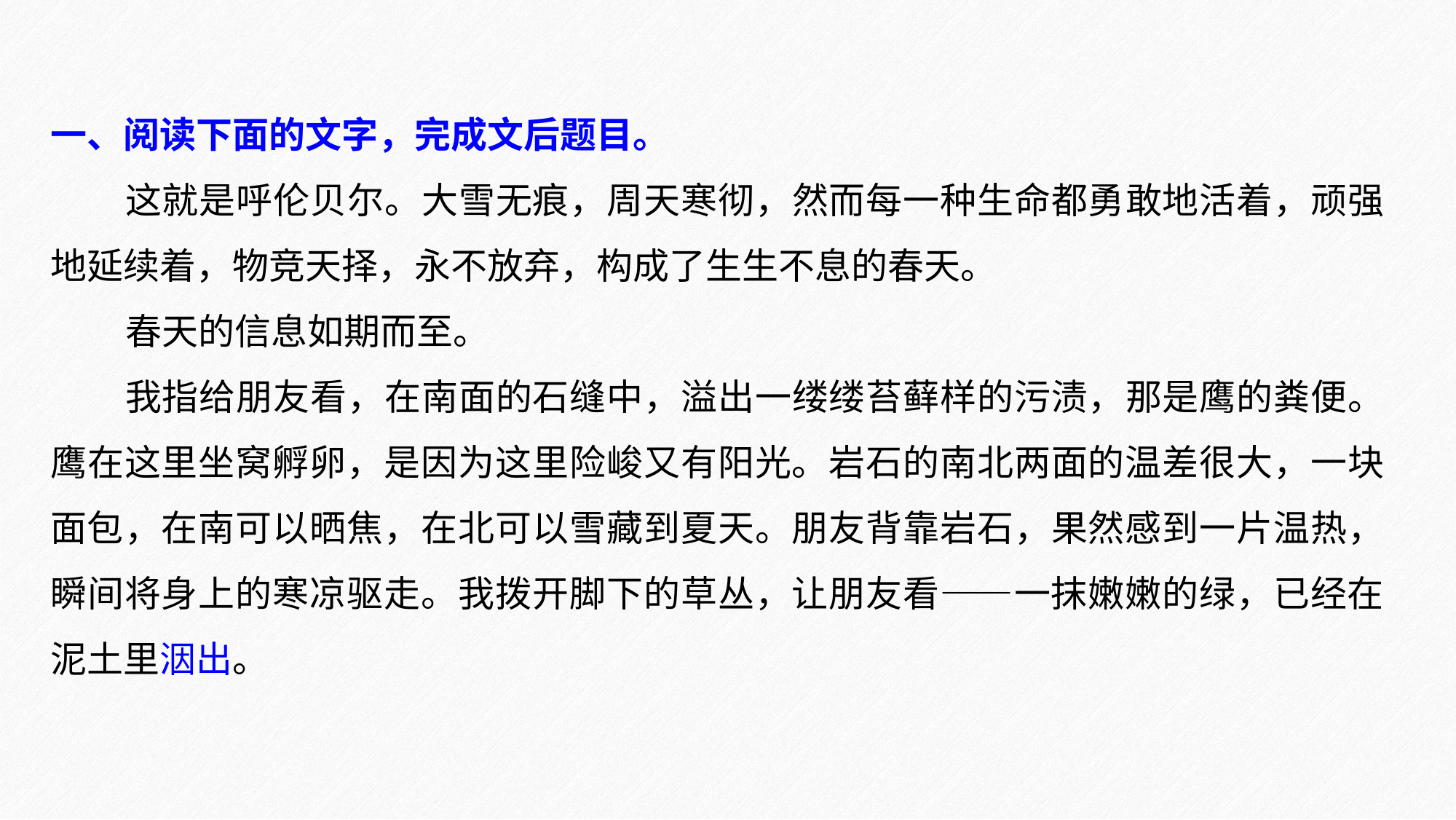

一、阅读下面的文字，完成文后题目。
这就是呼伦贝尔。大雪无痕，周天寒彻，然而每一种生命都勇敢地活着，顽强地延续着，物竞天择，永不放弃，构成了生生不息的春天。
春天的信息如期而至。
我指给朋友看，在南面的石缝中，溢出一缕缕苔藓样的污渍，那是鹰的粪便。鹰在这里坐窝孵卵，是因为这里险峻又有阳光。岩石的南北两面的温差很大，一块面包，在南可以晒焦，在北可以雪藏到夏天。朋友背靠岩石，果然感到一片温热，瞬间将身上的寒凉驱走。我拨开脚下的草丛，让朋友看——一抹嫩嫩的绿，已经在泥土里洇出。